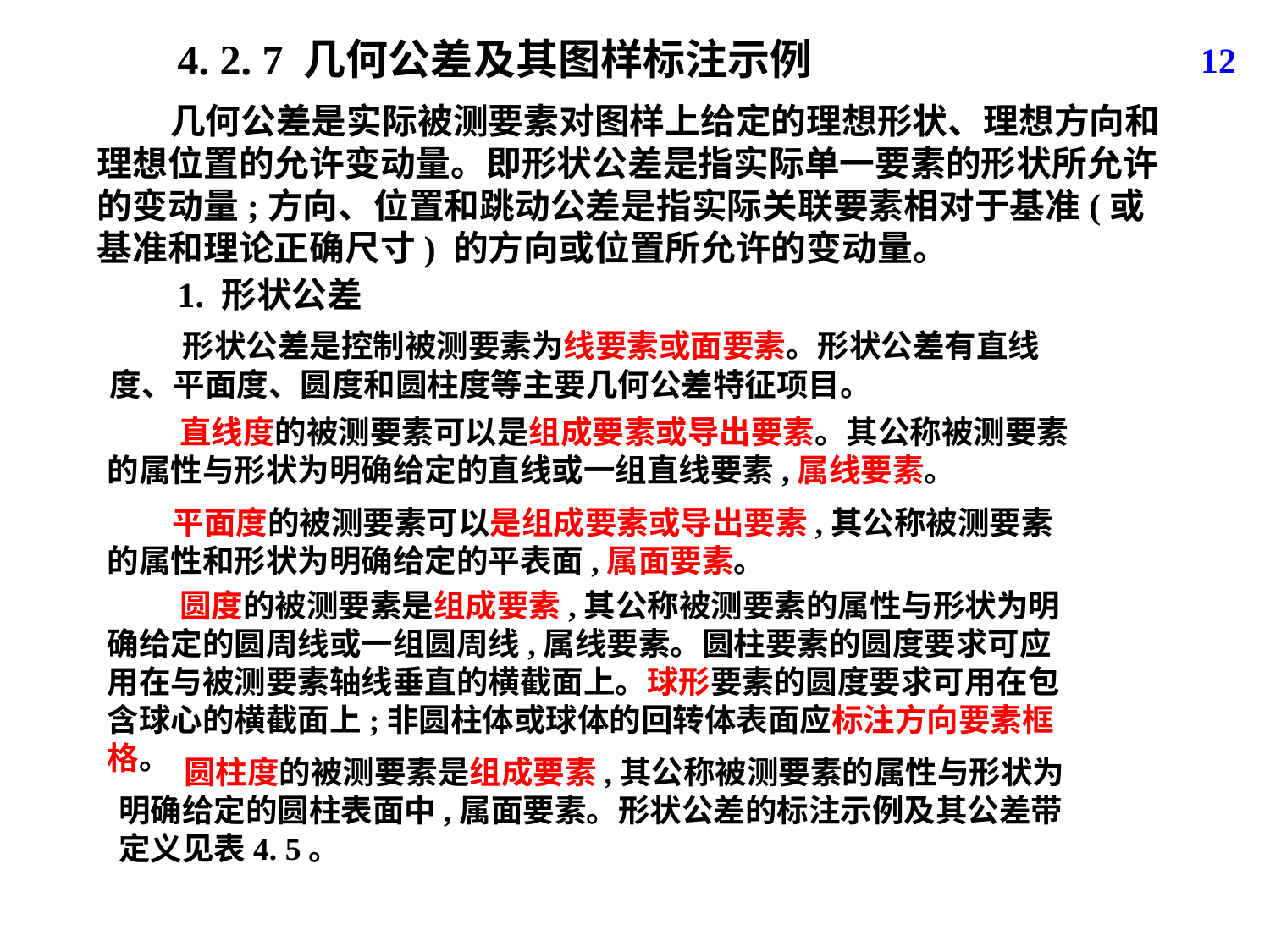

4. 2. 7 几何公差及其图样标注示例
12
        几何公差是实际被测要素对图样上给定的理想形状、理想方向和理想位置的允许变动量。即形状公差是指实际单一要素的形状所允许的变动量;方向、位置和跳动公差是指实际关联要素相对于基准(或基准和理论正确尺寸) 的方向或位置所允许的变动量。
1. 形状公差
        形状公差是控制被测要素为线要素或面要素。形状公差有直线度、平面度、圆度和圆柱度等主要几何公差特征项目。
         直线度的被测要素可以是组成要素或导出要素。其公称被测要素的属性与形状为明确给定的直线或一组直线要素,属线要素。
        平面度的被测要素可以是组成要素或导出要素,其公称被测要素的属性和形状为明确给定的平表面,属面要素。
         圆度的被测要素是组成要素,其公称被测要素的属性与形状为明确给定的圆周线或一组圆周线,属线要素。圆柱要素的圆度要求可应用在与被测要素轴线垂直的横截面上。球形要素的圆度要求可用在包含球心的横截面上;非圆柱体或球体的回转体表面应标注方向要素框格。
        圆柱度的被测要素是组成要素,其公称被测要素的属性与形状为明确给定的圆柱表面中,属面要素。形状公差的标注示例及其公差带定义见表4. 5。